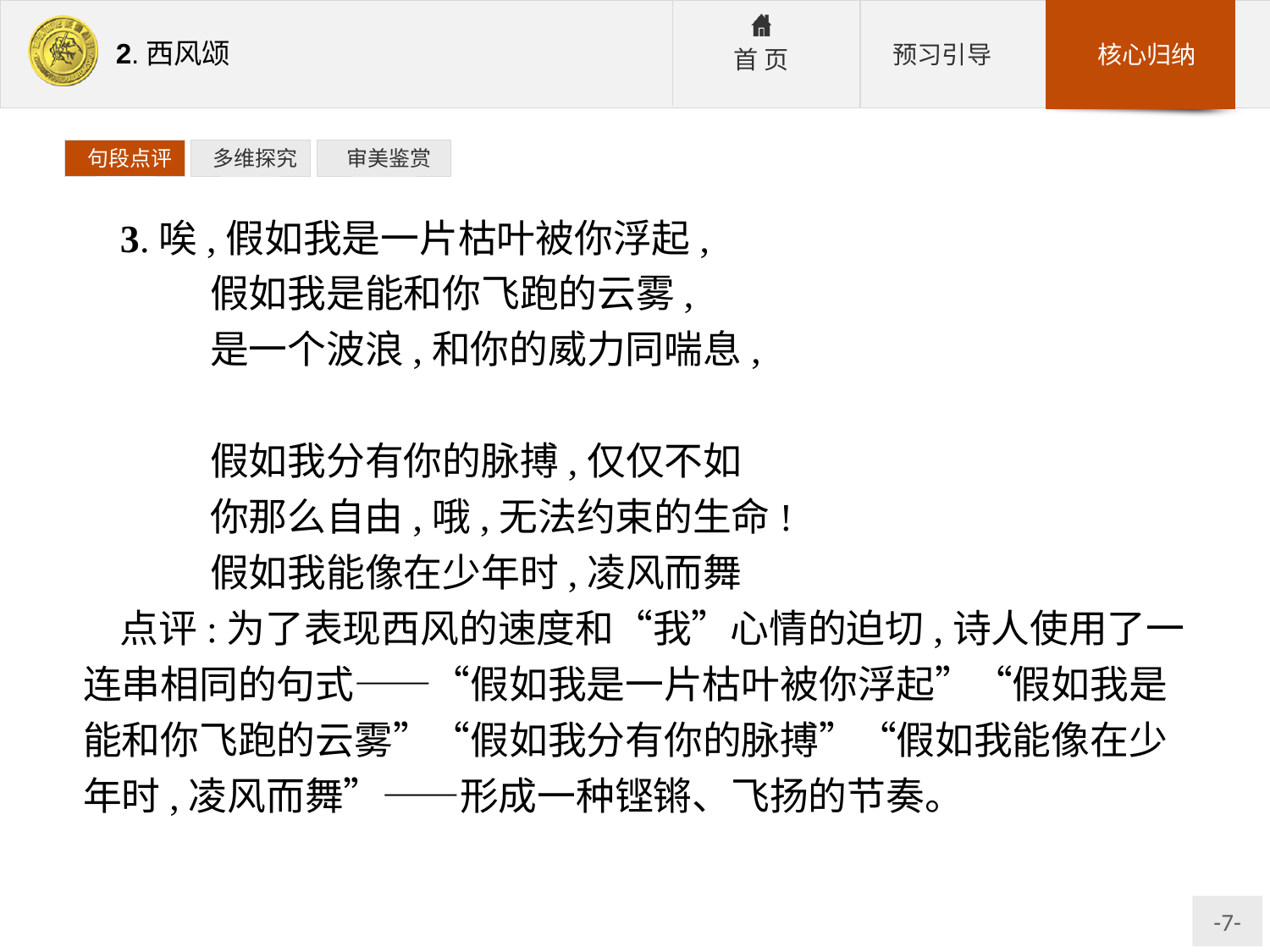

句段点评
 多维探究
 审美鉴赏
3.唉,假如我是一片枯叶被你浮起,
	假如我是能和你飞跑的云雾,
	是一个波浪,和你的威力同喘息,

	假如我分有你的脉搏,仅仅不如
	你那么自由,哦,无法约束的生命!
	假如我能像在少年时,凌风而舞
点评:为了表现西风的速度和“我”心情的迫切,诗人使用了一连串相同的句式——“假如我是一片枯叶被你浮起”“假如我是能和你飞跑的云雾”“假如我分有你的脉搏”“假如我能像在少年时,凌风而舞”——形成一种铿锵、飞扬的节奏。